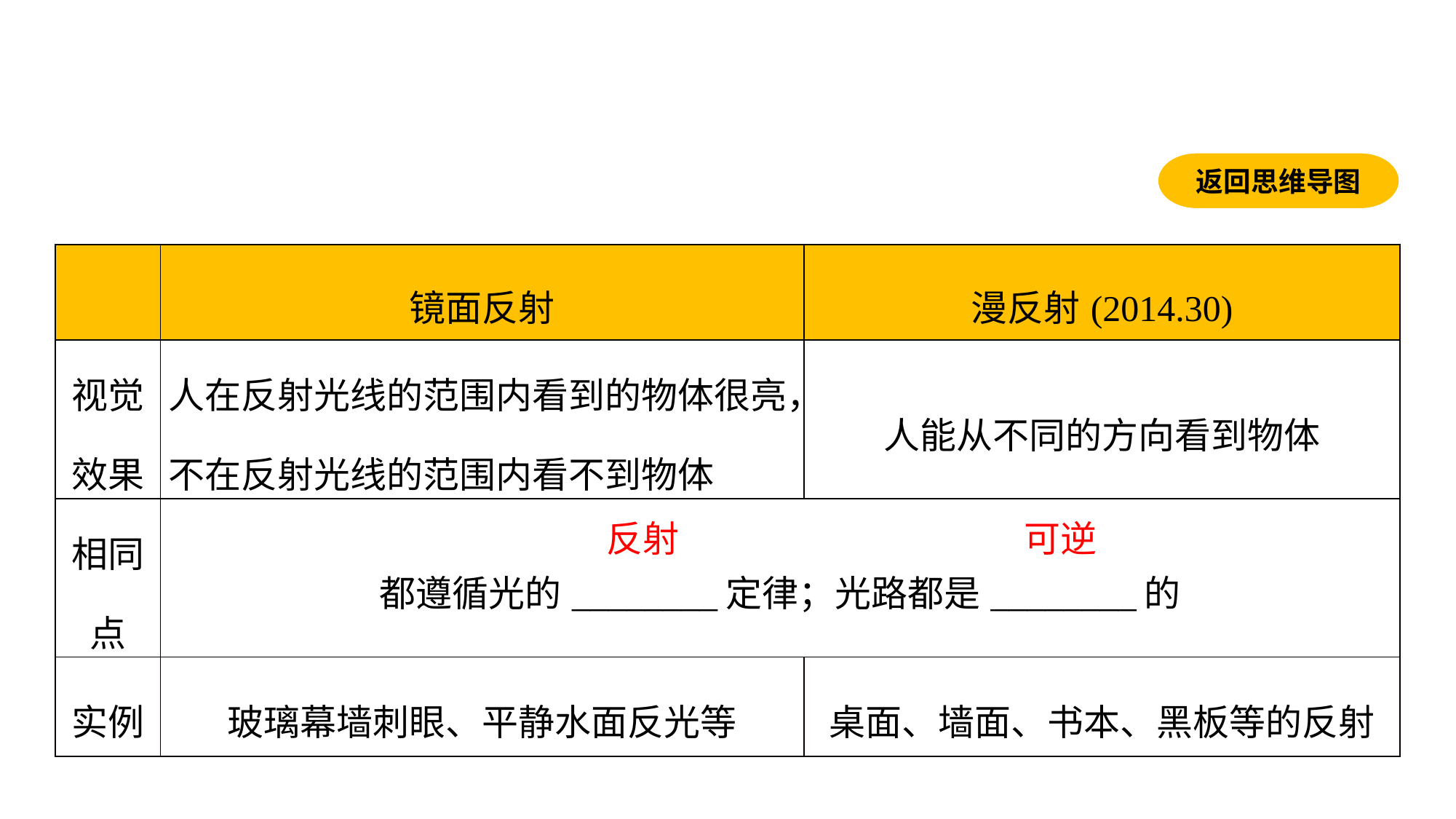

返回思维导图
|  | 镜面反射 | 漫反射(2014.30) |
| --- | --- | --- |
| 视觉效果 | 人在反射光线的范围内看到的物体很亮，不在反射光线的范围内看不到物体 | 人能从不同的方向看到物体 |
| 相同点 | 都遵循光的\_\_\_\_\_\_\_\_定律；光路都是\_\_\_\_\_\_\_\_的 |  |
| 实例 | 玻璃幕墙刺眼、平静水面反光等 | 桌面、墙面、书本、黑板等的反射 |
反射
    可逆